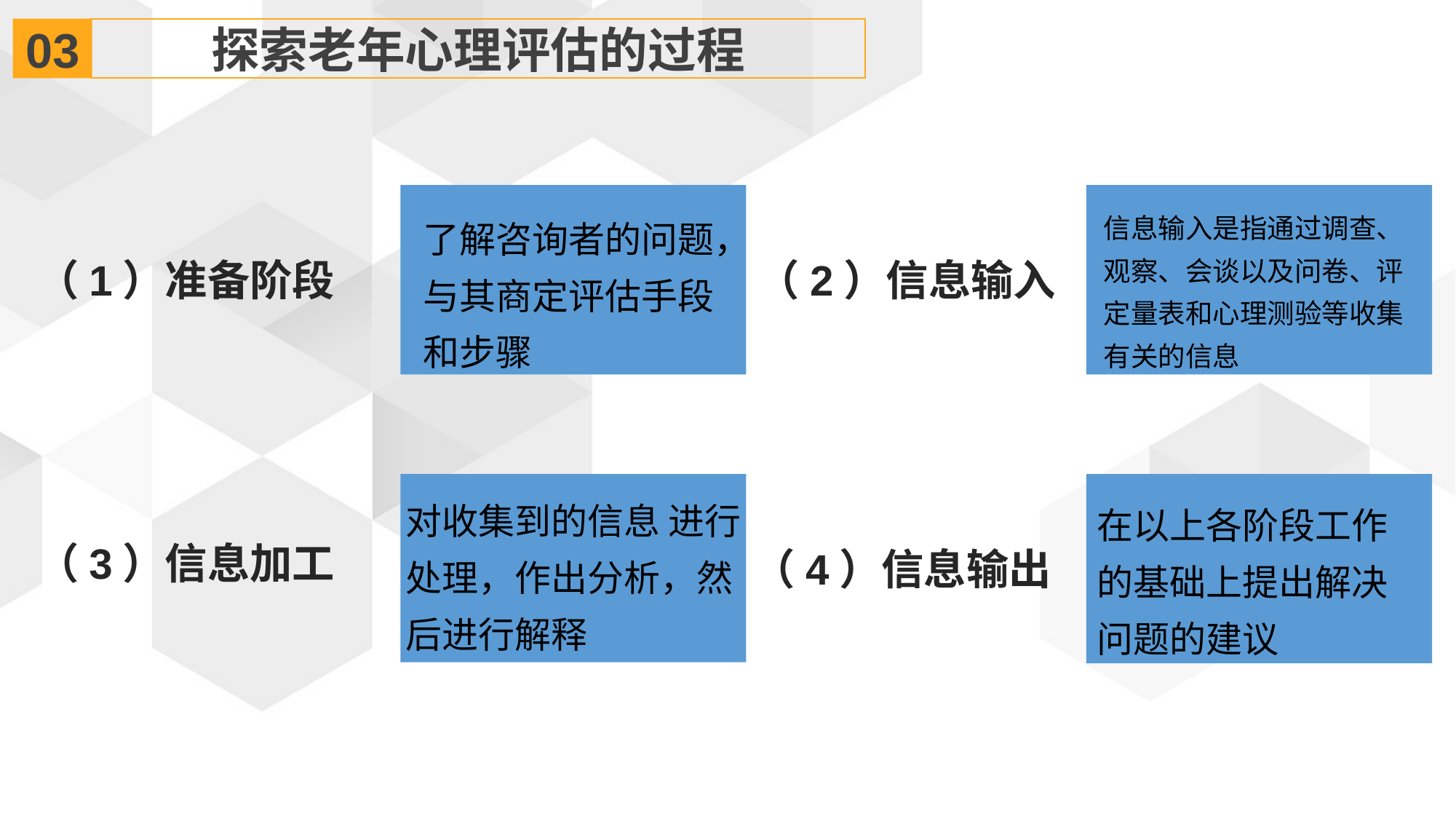

03
探索老年心理评估的过程

信息输入是指通过调查、观察、会谈以及问卷、评定量表和心理测验等收集有关的信息
了解咨询者的问题，与其商定评估手段和步骤
（1）准备阶段
（2）信息输入

对收集到的信息 进行处理，作出分析，然后进行解释
在以上各阶段工作的基础上提出解决问题的建议
（3）信息加工
（4）信息输出